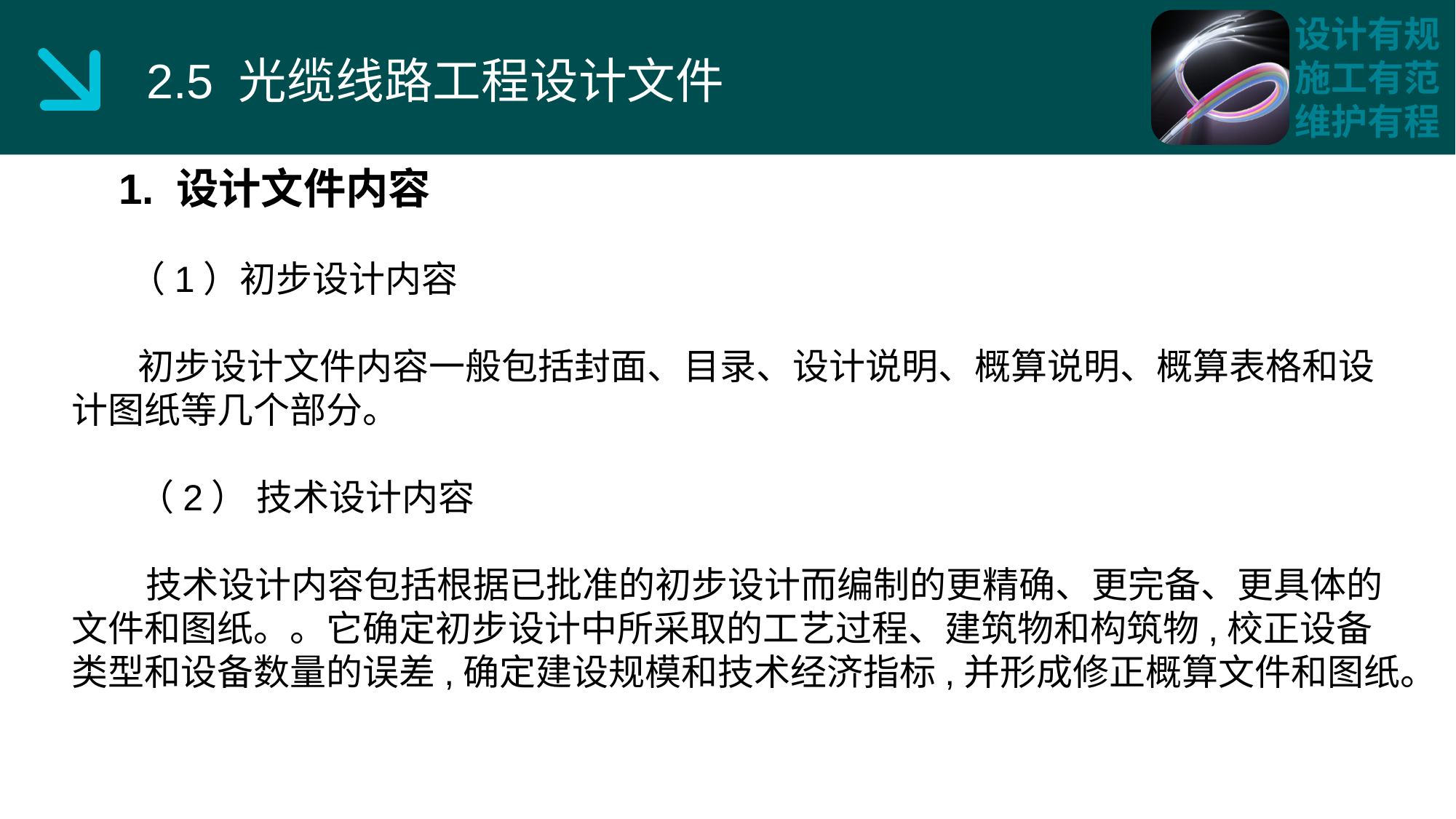

2.5 光缆线路工程设计文件

    1. 设计文件内容

      （1）初步设计内容

       初步设计文件内容一般包括封面、目录、设计说明、概算说明、概算表格和设计图纸等几个部分。

       （2） 技术设计内容

        技术设计内容包括根据已批准的初步设计而编制的更精确、更完备、更具体的文件和图纸。。它确定初步设计中所采取的工艺过程、建筑物和构筑物,校正设备类型和设备数量的误差,确定建设规模和技术经济指标,并形成修正概算文件和图纸。